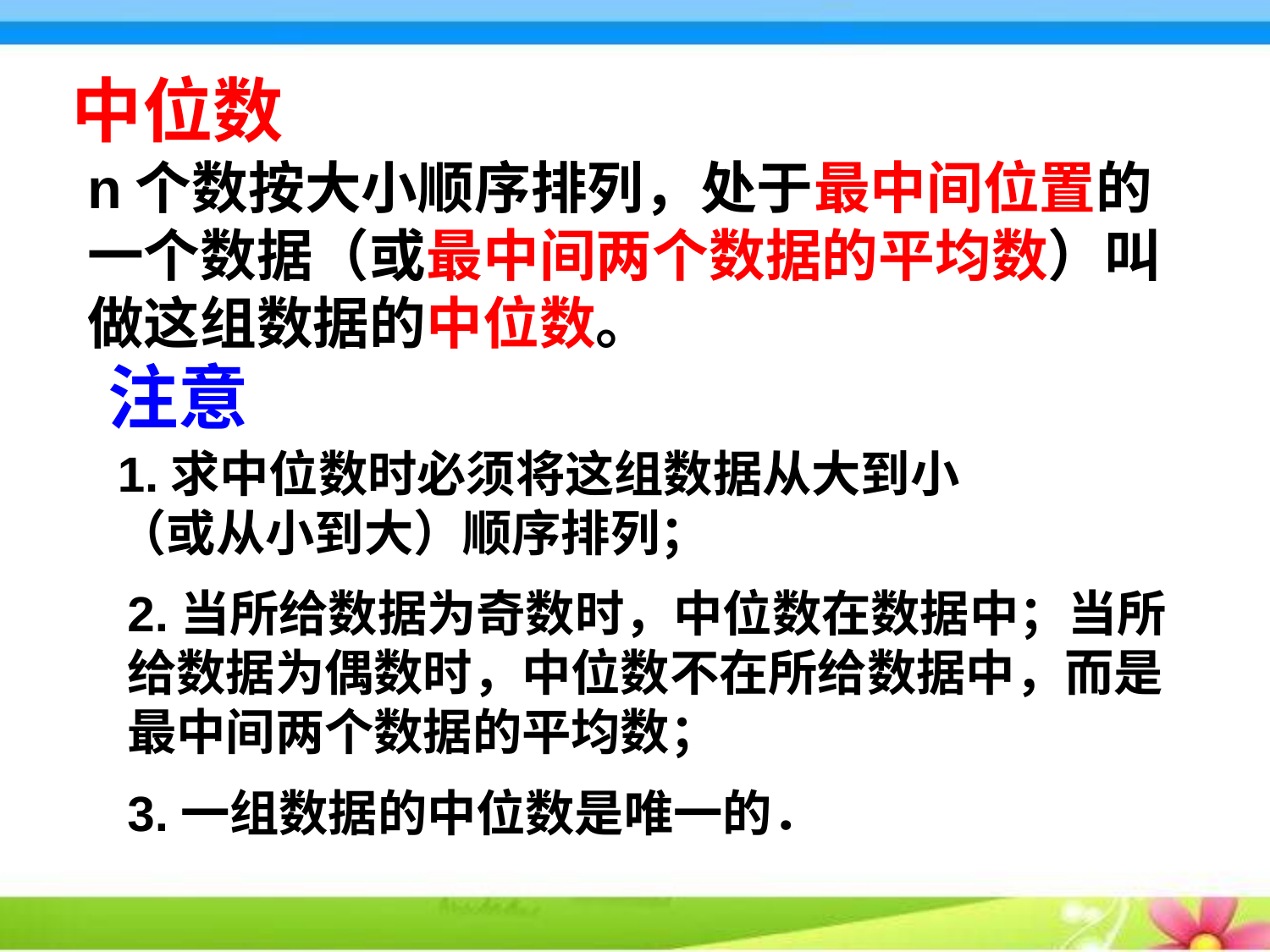

中位数
n个数按大小顺序排列，处于最中间位置的一个数据（或最中间两个数据的平均数）叫做这组数据的中位数。
注意
1.求中位数时必须将这组数据从大到小（或从小到大）顺序排列；
2.当所给数据为奇数时，中位数在数据中；当所给数据为偶数时，中位数不在所给数据中，而是最中间两个数据的平均数；
3.一组数据的中位数是唯一的．